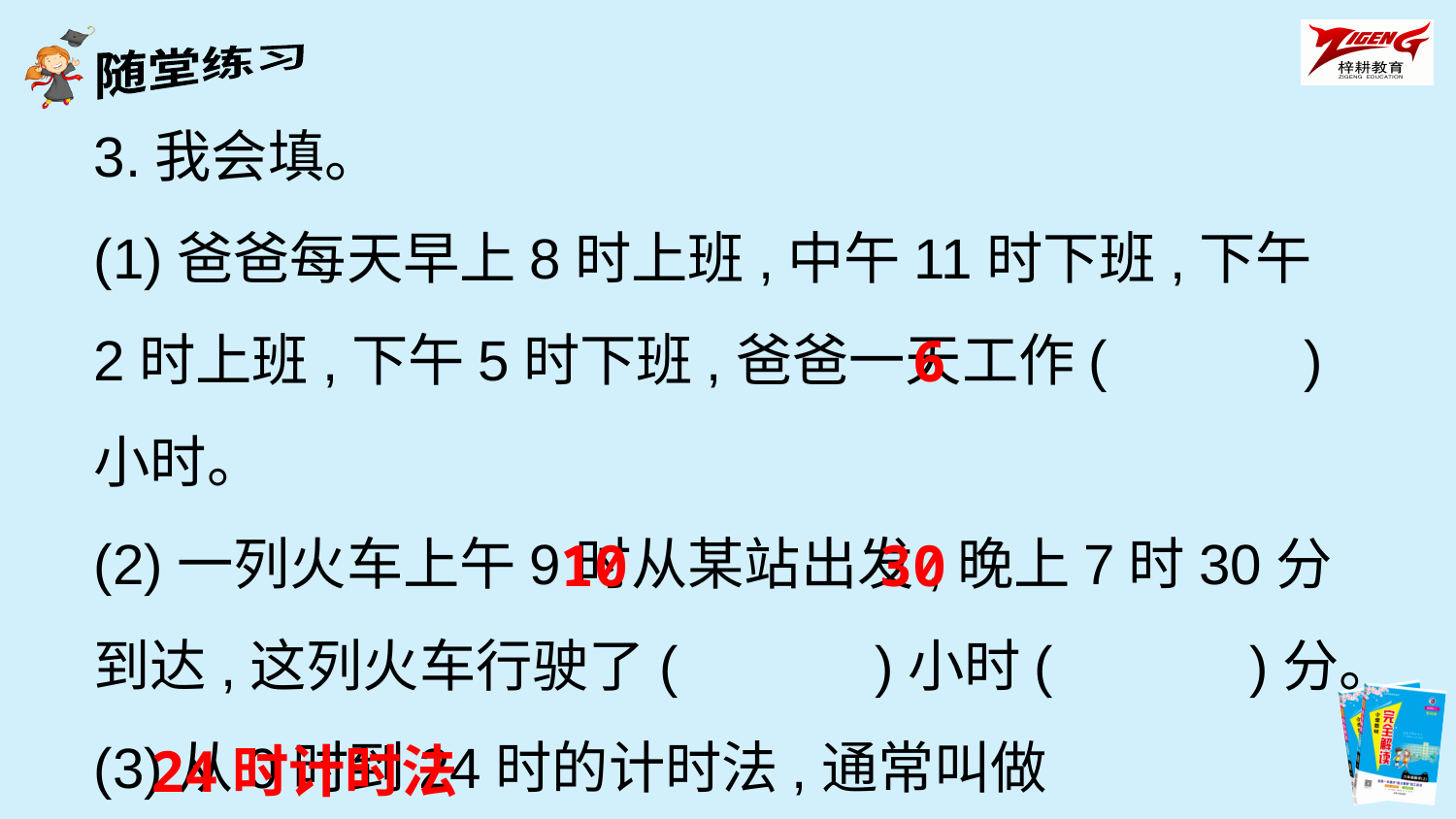

3.我会填。
(1)爸爸每天早上8时上班,中午11时下班,下午2时上班,下午5时下班,爸爸一天工作(　　　)小时。
(2)一列火车上午9时从某站出发,晚上7时30分到达,这列火车行驶了(　　　)小时(　　　)分。
(3)从0时到24时的计时法,通常叫做
(　　　　　　　　)。
6
10
30
24时计时法